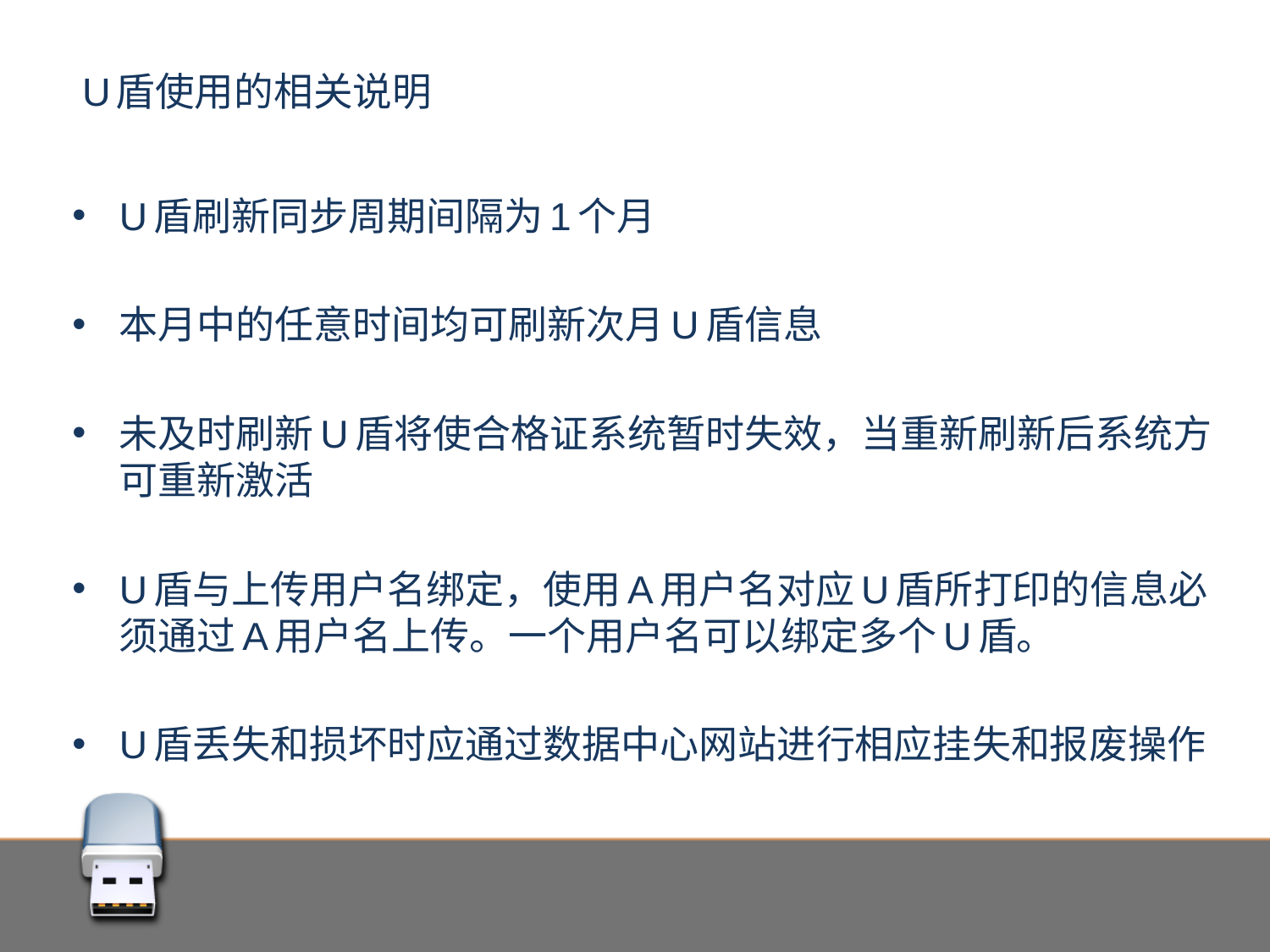

# U盾使用的相关说明
U盾刷新同步周期间隔为1个月

本月中的任意时间均可刷新次月U盾信息

未及时刷新U盾将使合格证系统暂时失效，当重新刷新后系统方可重新激活

U盾与上传用户名绑定，使用A用户名对应U盾所打印的信息必须通过A用户名上传。一个用户名可以绑定多个U盾。

U盾丢失和损坏时应通过数据中心网站进行相应挂失和报废操作